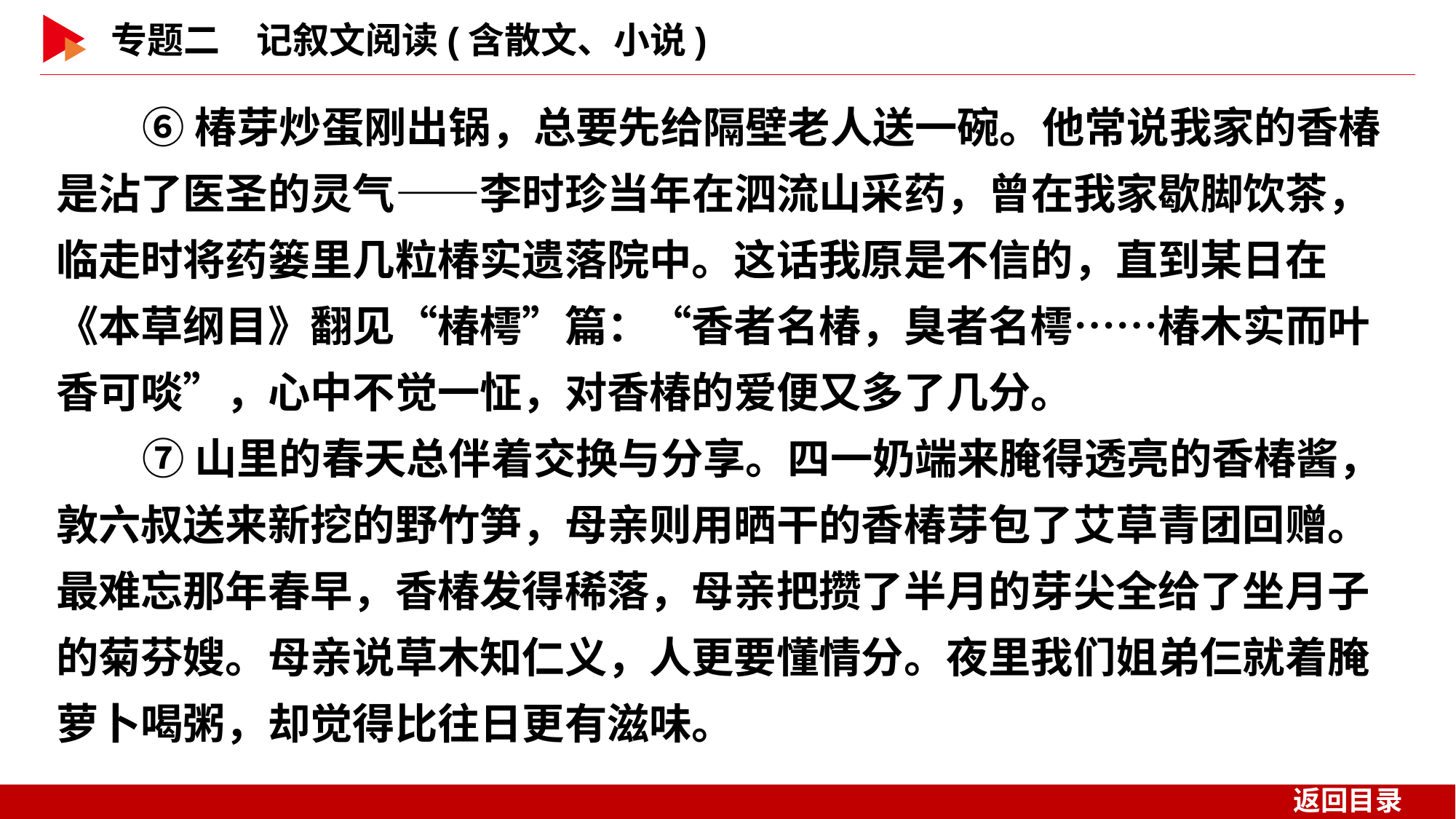

⑥椿芽炒蛋刚出锅，总要先给隔壁老人送一碗。他常说我家的香椿是沾了医圣的灵气——李时珍当年在泗流山采药，曾在我家歇脚饮茶，临走时将药篓里几粒椿实遗落院中。这话我原是不信的，直到某日在《本草纲目》翻见“椿樗”篇：“香者名椿，臭者名樗……椿木实而叶香可啖”，心中不觉一怔，对香椿的爱便又多了几分。
⑦山里的春天总伴着交换与分享。四一奶端来腌得透亮的香椿酱，敦六叔送来新挖的野竹笋，母亲则用晒干的香椿芽包了艾草青团回赠。最难忘那年春早，香椿发得稀落，母亲把攒了半月的芽尖全给了坐月子的菊芬嫂。母亲说草木知仁义，人更要懂情分。夜里我们姐弟仨就着腌萝卜喝粥，却觉得比往日更有滋味。